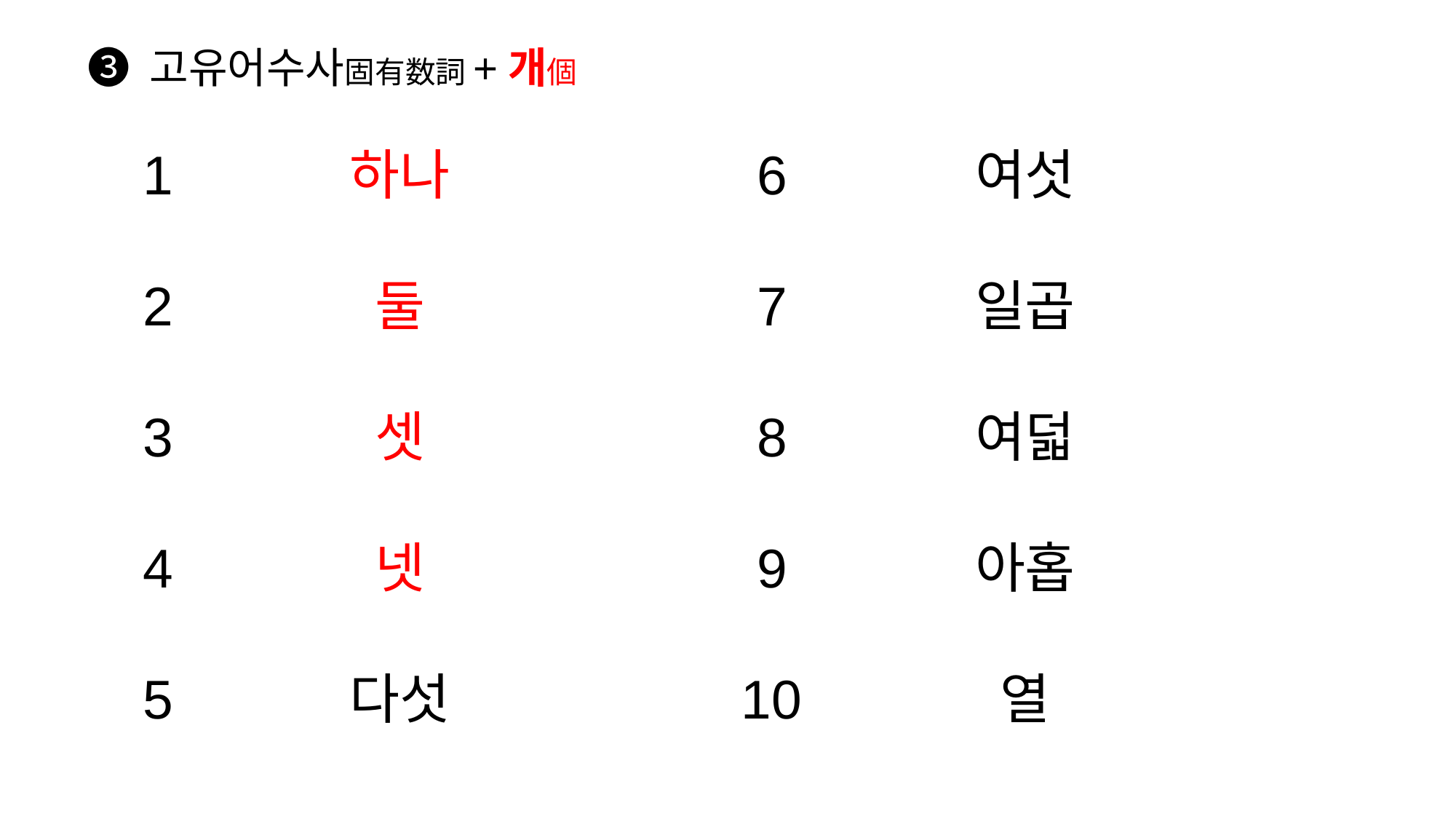

# ❸ 고유어수사固有数詞+개個
1

2

3

4

5
하나

둘

셋

넷

다섯
6

7

8

9

10
여섯

일곱

여덟

아홉

열